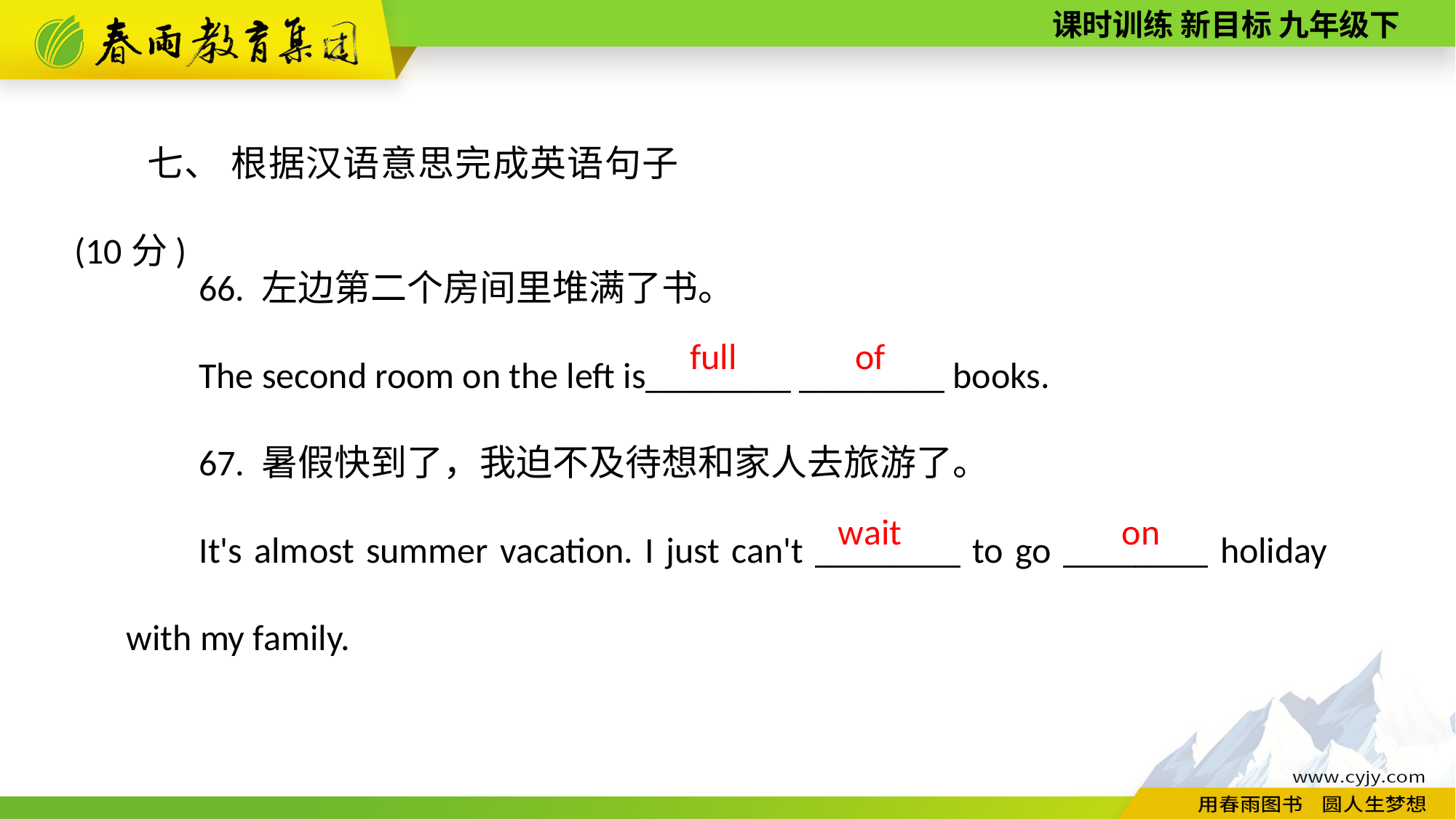

七、 根据汉语意思完成英语句子(10分)
66. 左边第二个房间里堆满了书。
The second room on the left is________ ________ books.
67. 暑假快到了，我迫不及待想和家人去旅游了。
It's almost summer vacation. I just can't ________ to go ________ holiday with my family.
 full
of
wait
on